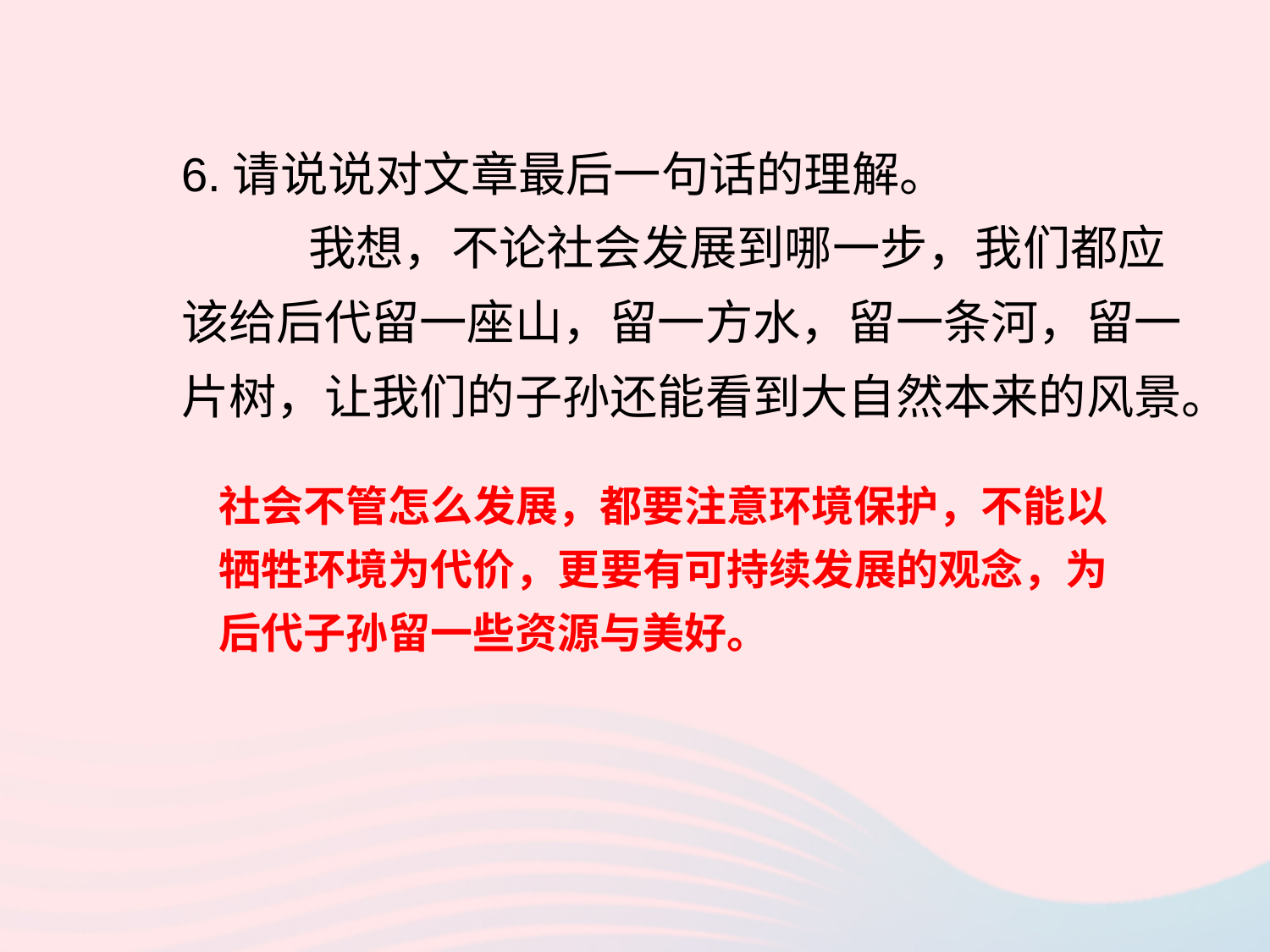

6.请说说对文章最后一句话的理解。
	我想，不论社会发展到哪一步，我们都应该给后代留一座山，留一方水，留一条河，留一片树，让我们的子孙还能看到大自然本来的风景。
社会不管怎么发展，都要注意环境保护，不能以牺牲环境为代价，更要有可持续发展的观念，为后代子孙留一些资源与美好。